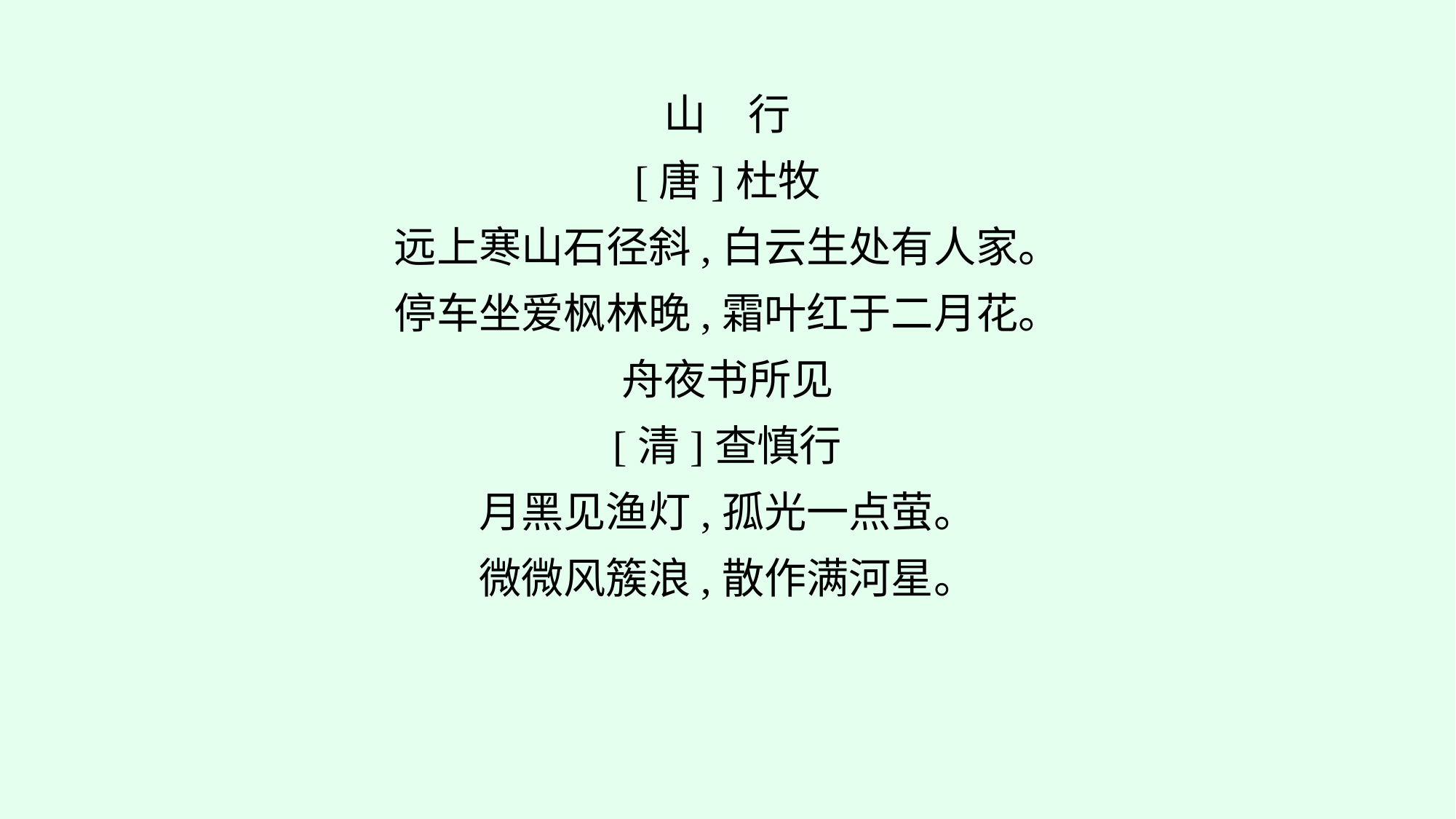

山　行
[唐]杜牧
远上寒山石径斜,白云生处有人家。
停车坐爱枫林晚,霜叶红于二月花。
舟夜书所见
[清]查慎行
月黑见渔灯,孤光一点萤。
微微风簇浪,散作满河星。